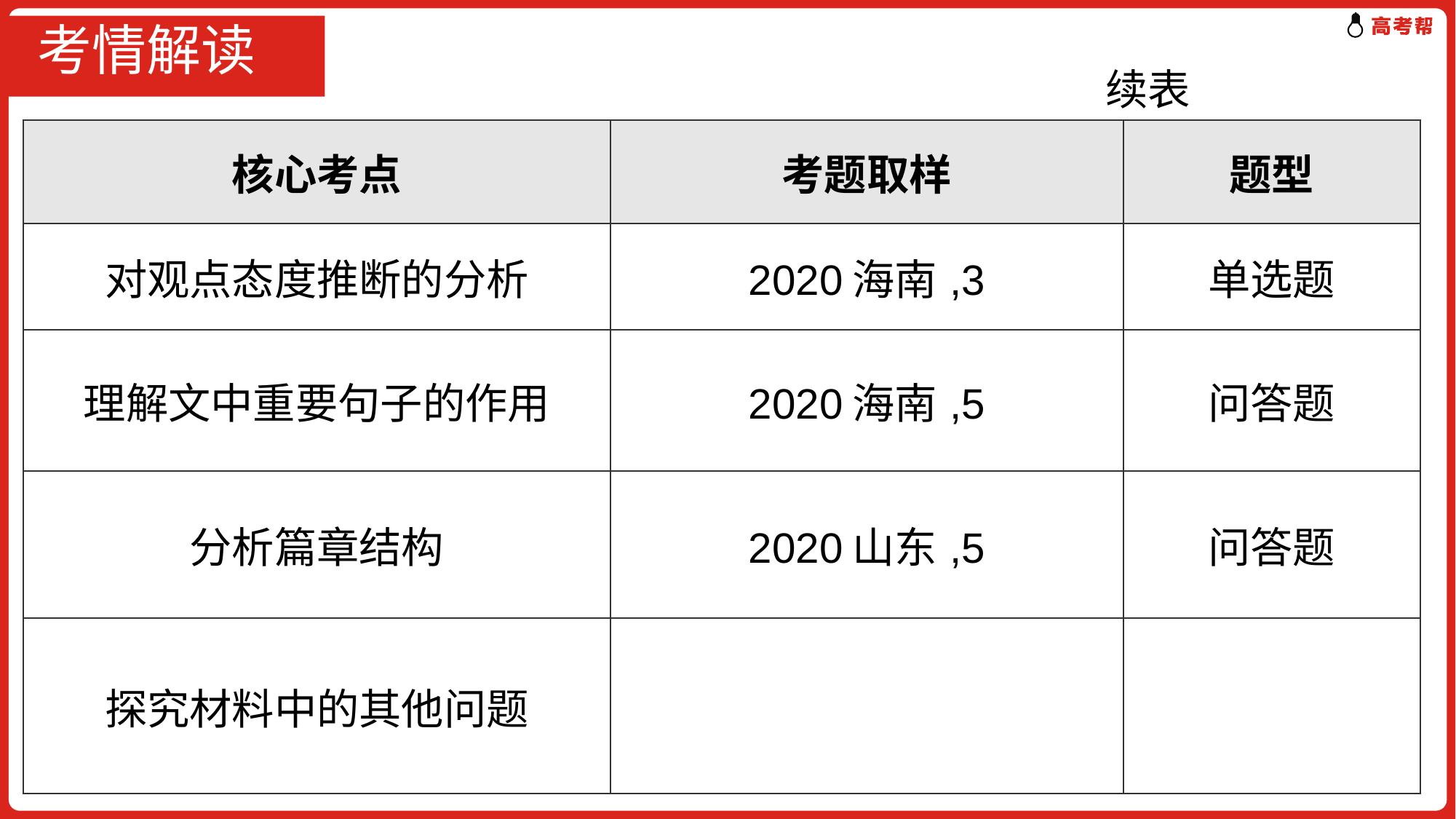

# 考情解读
续表
| 核心考点 | 考题取样 | 题型 |
| --- | --- | --- |
| 对观点态度推断的分析 | 2020海南,3 | 单选题 |
| 理解文中重要句子的作用 | 2020海南,5 | 问答题 |
| 分析篇章结构 | 2020山东,5 | 问答题 |
| 探究材料中的其他问题 |  |  |